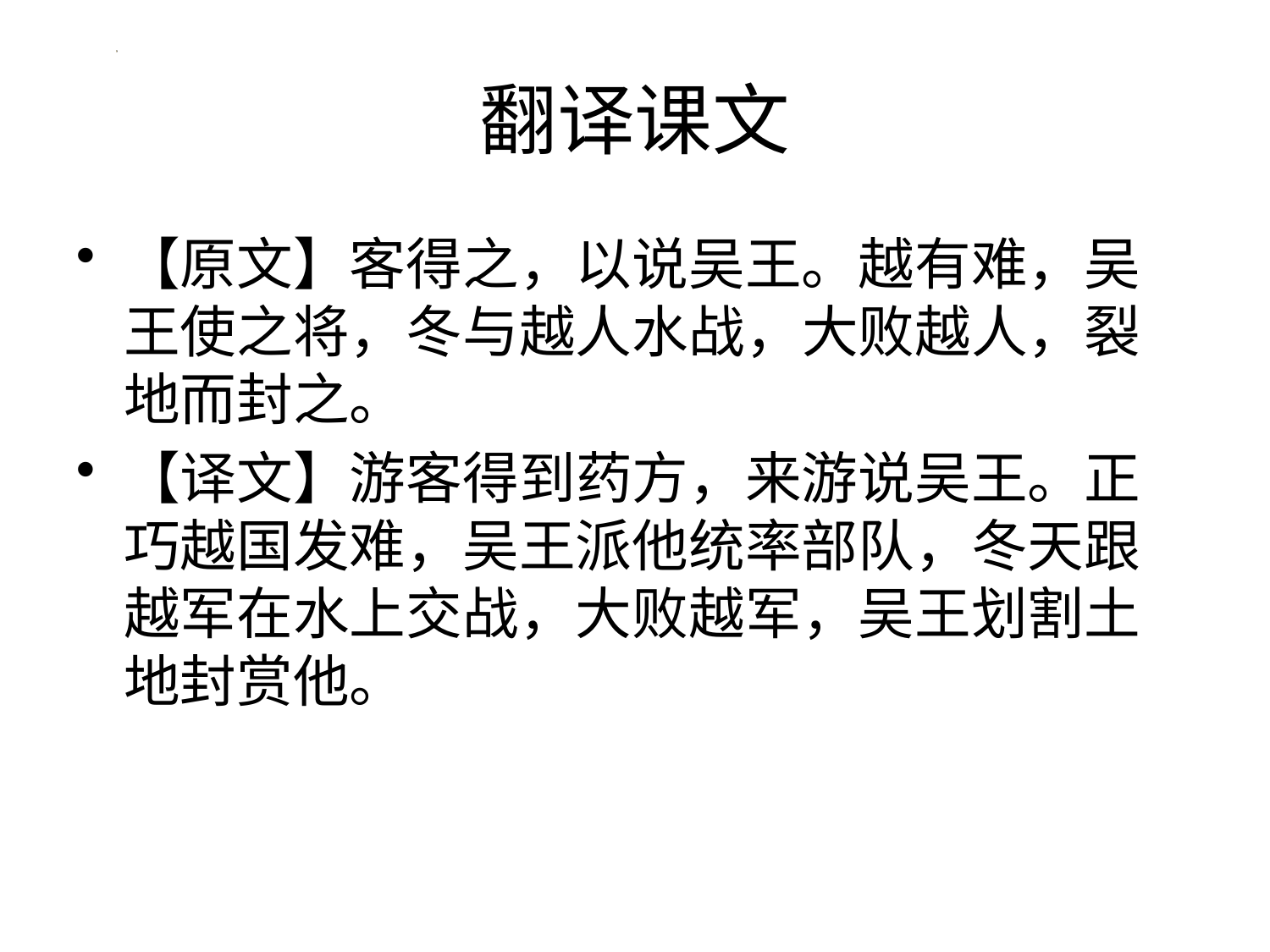

# 翻译课文
【原文】客得之，以说吴王。越有难，吴王使之将，冬与越人水战，大败越人，裂地而封之。
【译文】游客得到药方，来游说吴王。正巧越国发难，吴王派他统率部队，冬天跟越军在水上交战，大败越军，吴王划割土地封赏他。